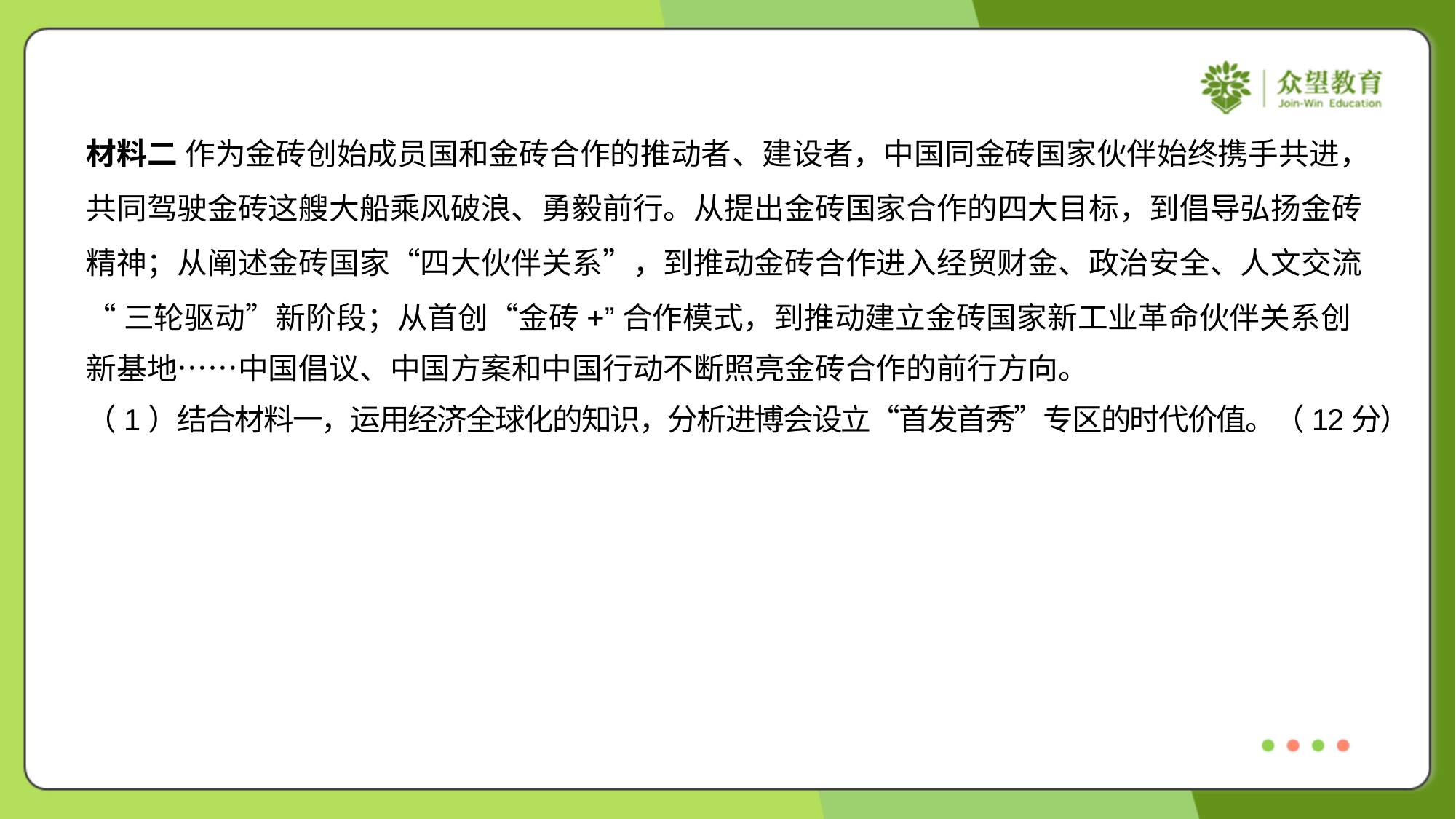

材料二 作为金砖创始成员国和金砖合作的推动者、建设者，中国同金砖国家伙伴始终携手共进，
共同驾驶金砖这艘大船乘风破浪、勇毅前行。从提出金砖国家合作的四大目标，到倡导弘扬金砖
精神；从阐述金砖国家“四大伙伴关系”，到推动金砖合作进入经贸财金、政治安全、人文交流
“三轮驱动”新阶段；从首创“金砖+”合作模式，到推动建立金砖国家新工业革命伙伴关系创
新基地……中国倡议、中国方案和中国行动不断照亮金砖合作的前行方向。
（1）结合材料一，运用经济全球化的知识，分析进博会设立“首发首秀”专区的时代价值。（12分）